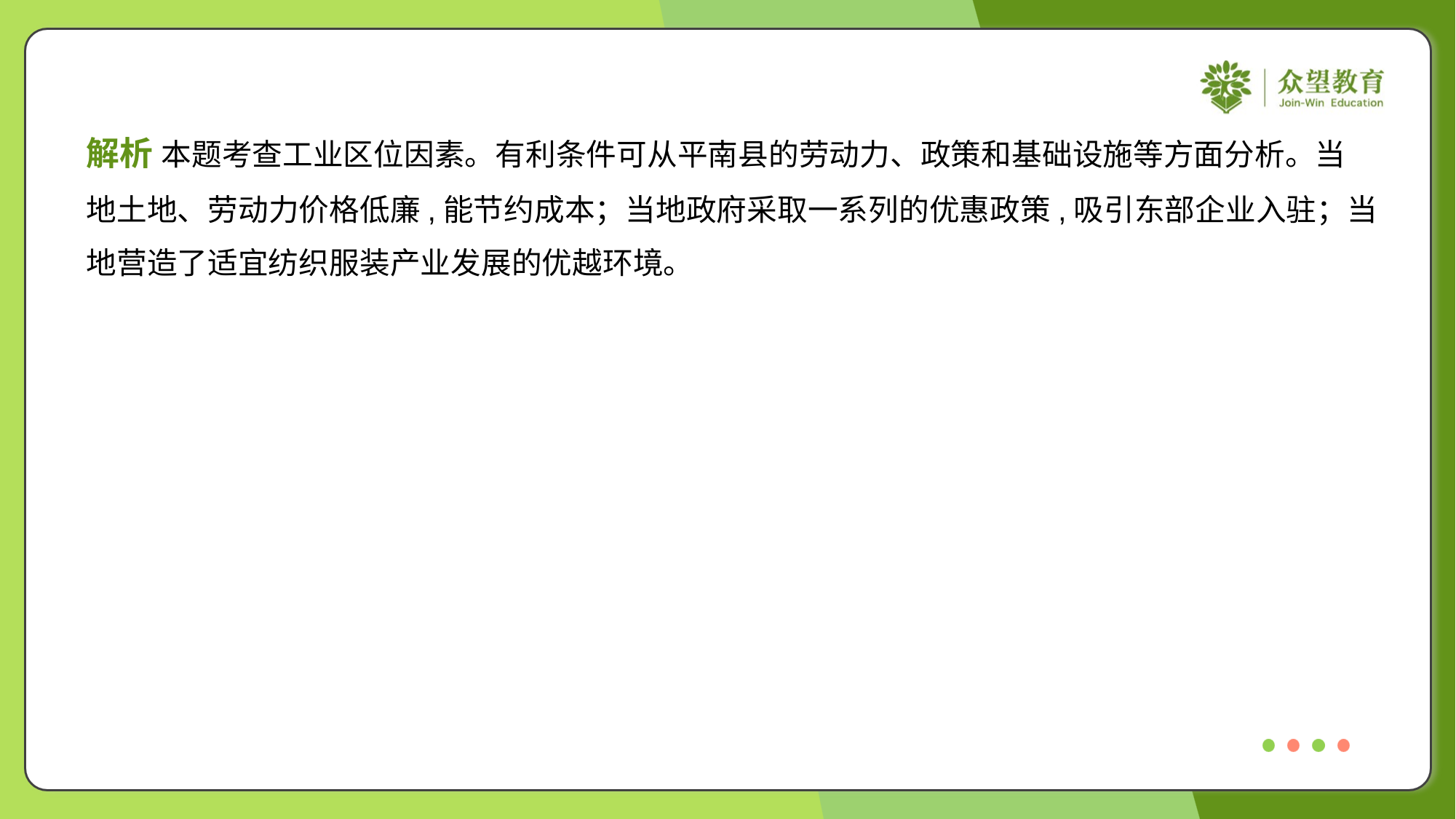

解析 本题考查工业区位因素。有利条件可从平南县的劳动力、政策和基础设施等方面分析。当
地土地、劳动力价格低廉,能节约成本；当地政府采取一系列的优惠政策,吸引东部企业入驻；当
地营造了适宜纺织服装产业发展的优越环境。